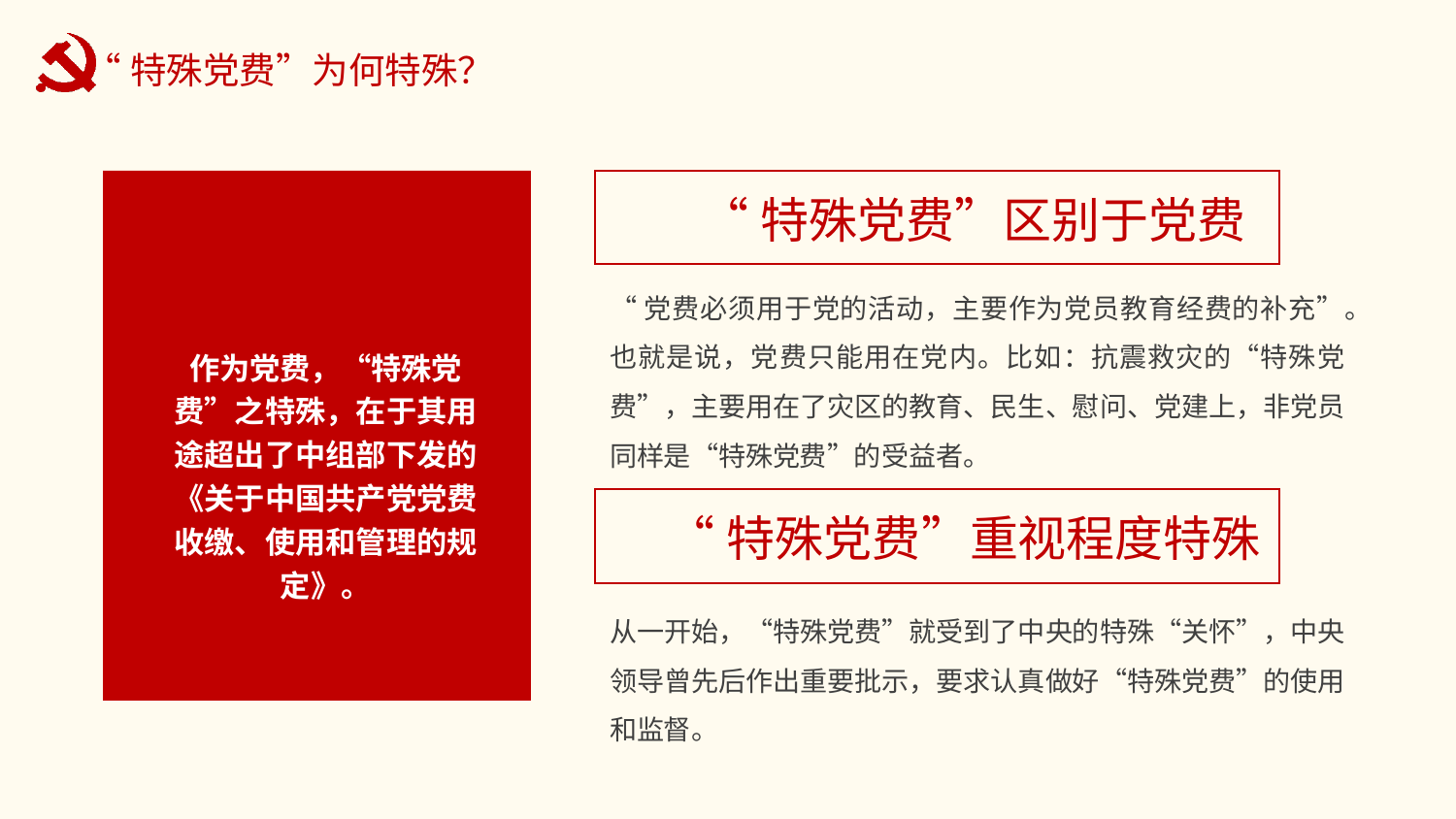

“特殊党费”区别于党费
“党费必须用于党的活动，主要作为党员教育经费的补充”。也就是说，党费只能用在党内。比如：抗震救灾的“特殊党费”，主要用在了灾区的教育、民生、慰问、党建上，非党员同样是“特殊党费”的受益者。
作为党费，“特殊党费”之特殊，在于其用途超出了中组部下发的《关于中国共产党党费收缴、使用和管理的规定》。

“特殊党费”重视程度特殊
从一开始，“特殊党费”就受到了中央的特殊“关怀”，中央领导曾先后作出重要批示，要求认真做好“特殊党费”的使用和监督。